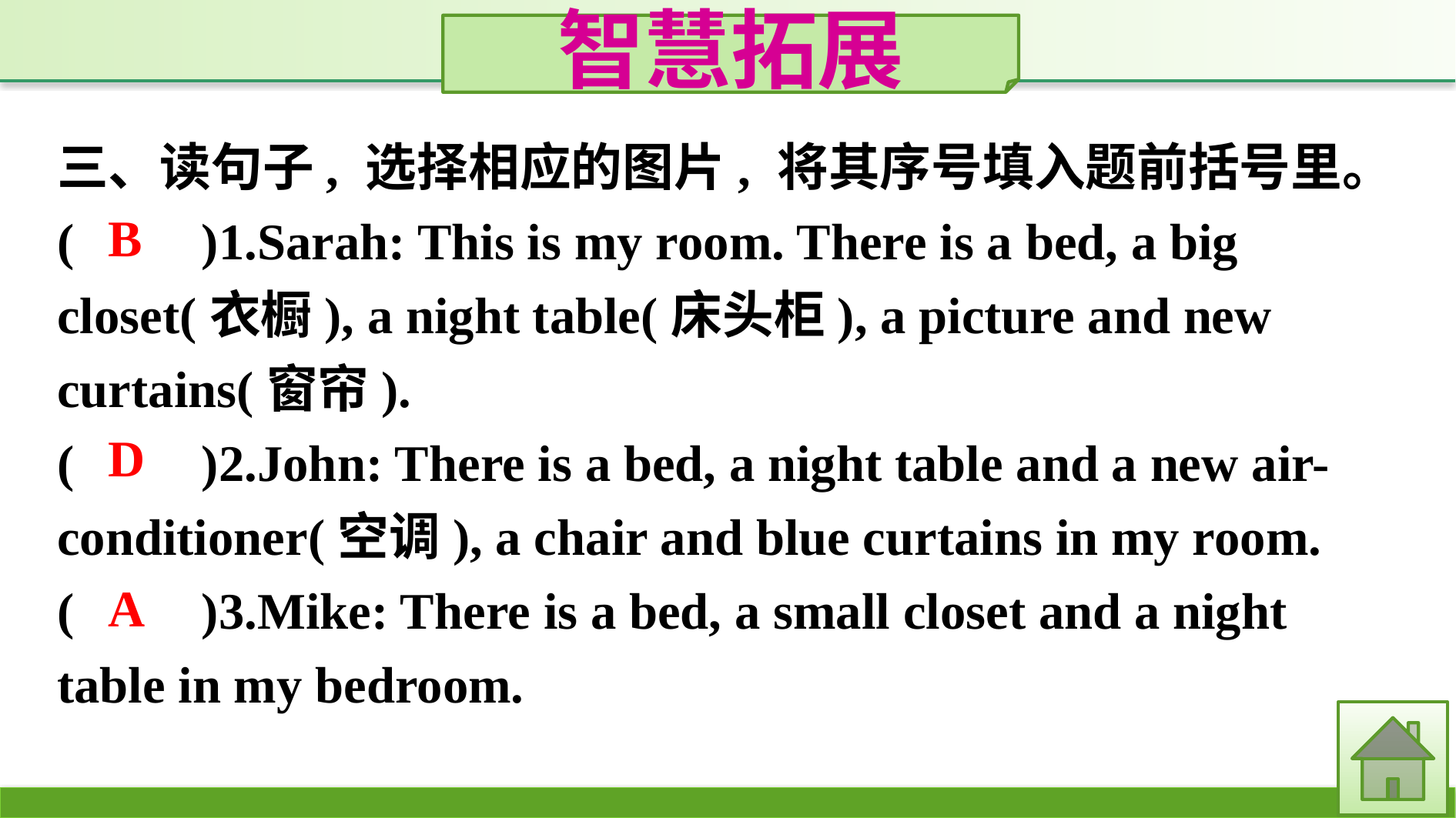

智慧拓展
三、读句子, 选择相应的图片, 将其序号填入题前括号里。
(　　)1.Sarah: This is my room. There is a bed, a big closet(衣橱), a night table(床头柜), a picture and new curtains(窗帘).
(　　)2.John: There is a bed, a night table and a new air-conditioner(空调), a chair and blue curtains in my room.
(　　)3.Mike: There is a bed, a small closet and a night table in my bedroom.
B
D
A